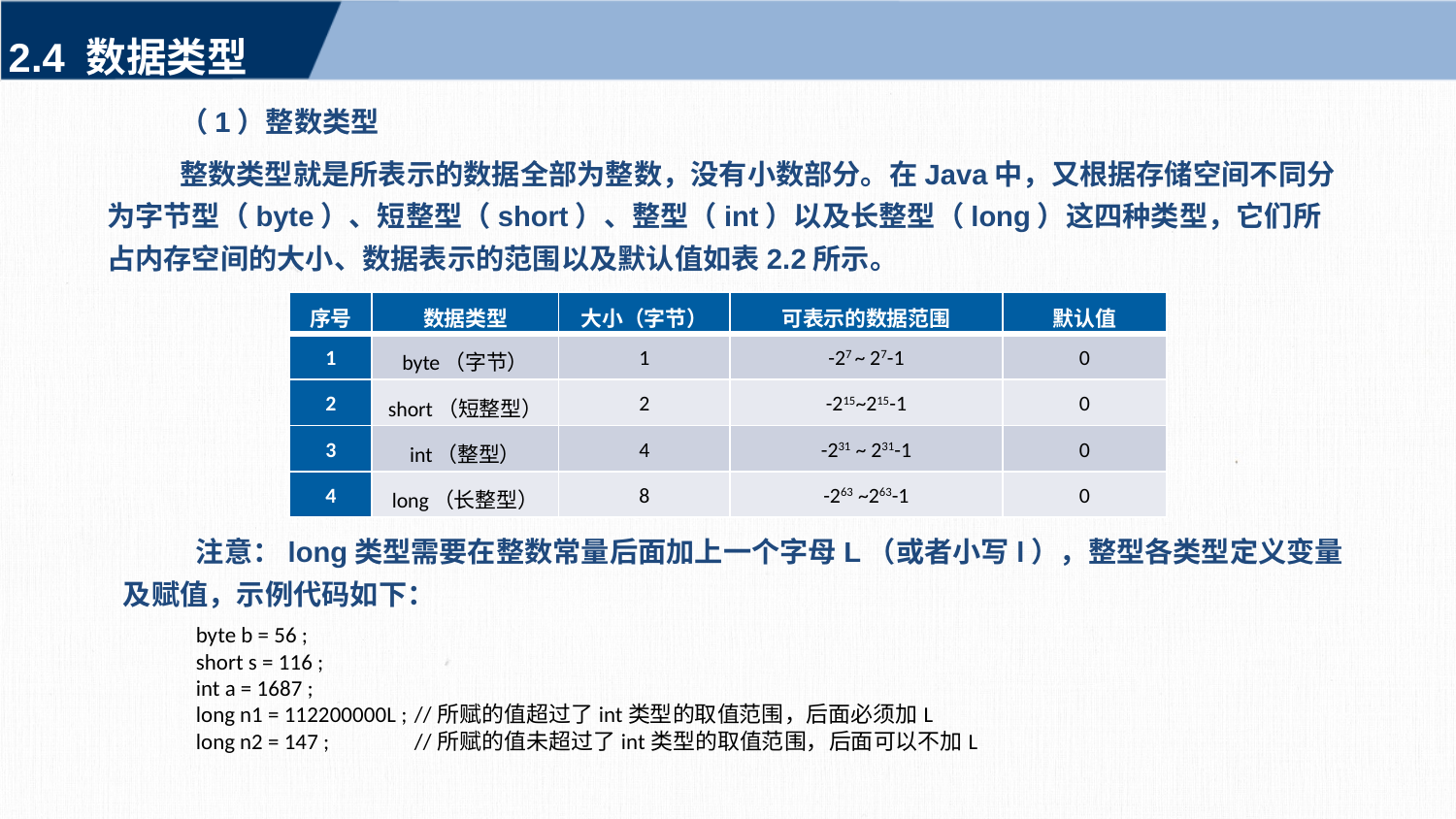

2.4 数据类型
（1）整数类型
整数类型就是所表示的数据全部为整数，没有小数部分。在Java中，又根据存储空间不同分为字节型（byte）、短整型（short）、整型（int）以及长整型（long）这四种类型，它们所占内存空间的大小、数据表示的范围以及默认值如表2.2所示。
| 序号 | 数据类型 | 大小（字节） | 可表示的数据范围 | 默认值 |
| --- | --- | --- | --- | --- |
| 1 | byte（字节） | 1 | -27 ~ 27-1 | 0 |
| 2 | short（短整型） | 2 | -215~215-1 | 0 |
| 3 | int（整型） | 4 | -231 ~ 231-1 | 0 |
| 4 | long（长整型） | 8 | -263 ~263-1 | 0 |
注意：long类型需要在整数常量后面加上一个字母L（或者小写l），整型各类型定义变量及赋值，示例代码如下：
byte b = 56 ;
short s = 116 ;
int a = 1687 ;
long n1 = 112200000L ;	//所赋的值超过了int类型的取值范围，后面必须加L
long n2 = 147 ;	//所赋的值未超过了int类型的取值范围，后面可以不加L